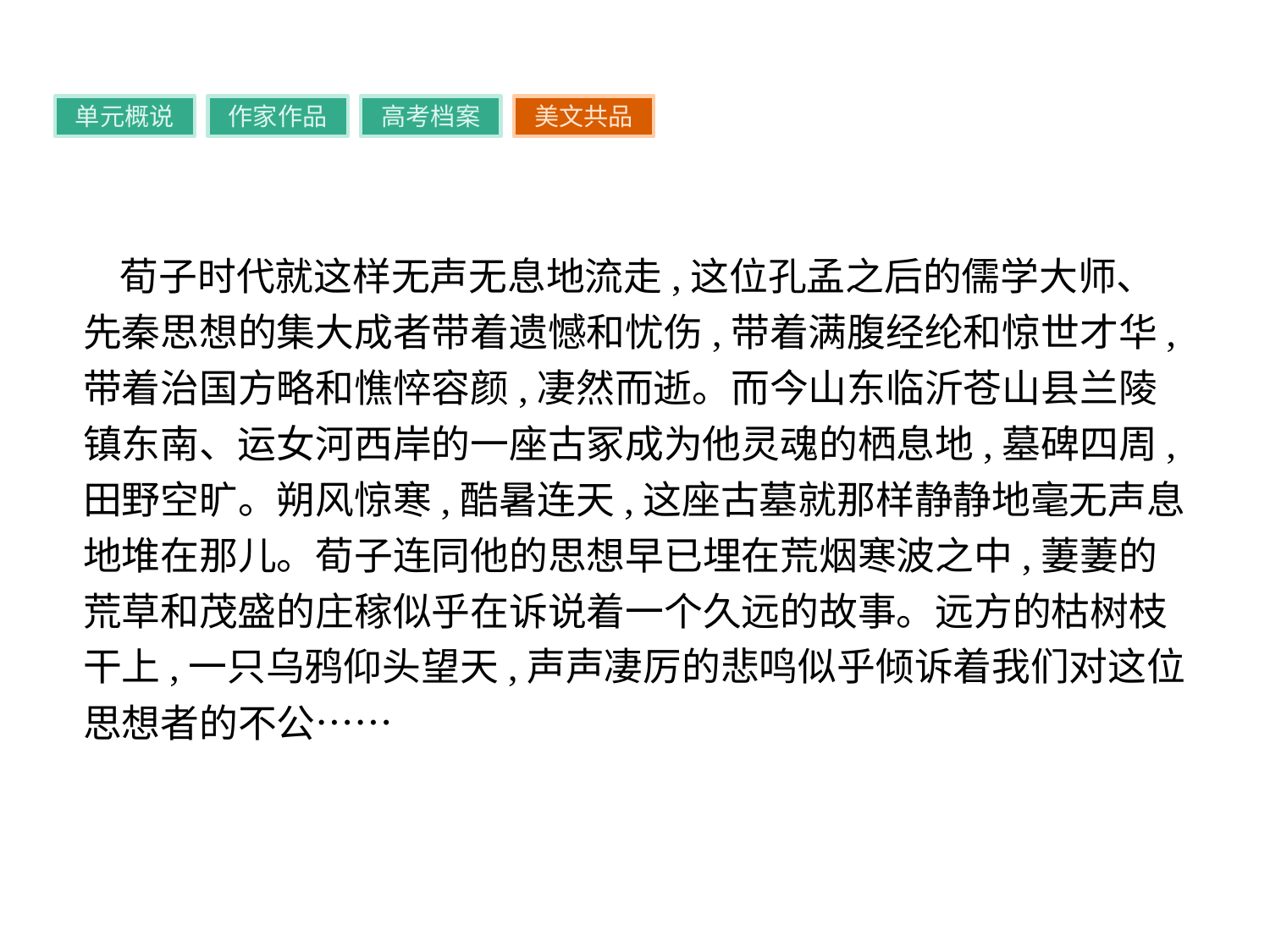

单元概说
作家作品
高考档案
美文共品
荀子时代就这样无声无息地流走,这位孔孟之后的儒学大师、先秦思想的集大成者带着遗憾和忧伤,带着满腹经纶和惊世才华,带着治国方略和憔悴容颜,凄然而逝。而今山东临沂苍山县兰陵镇东南、运女河西岸的一座古冢成为他灵魂的栖息地,墓碑四周,田野空旷。朔风惊寒,酷暑连天,这座古墓就那样静静地毫无声息地堆在那儿。荀子连同他的思想早已埋在荒烟寒波之中,萋萋的荒草和茂盛的庄稼似乎在诉说着一个久远的故事。远方的枯树枝干上,一只乌鸦仰头望天,声声凄厉的悲鸣似乎倾诉着我们对这位思想者的不公……